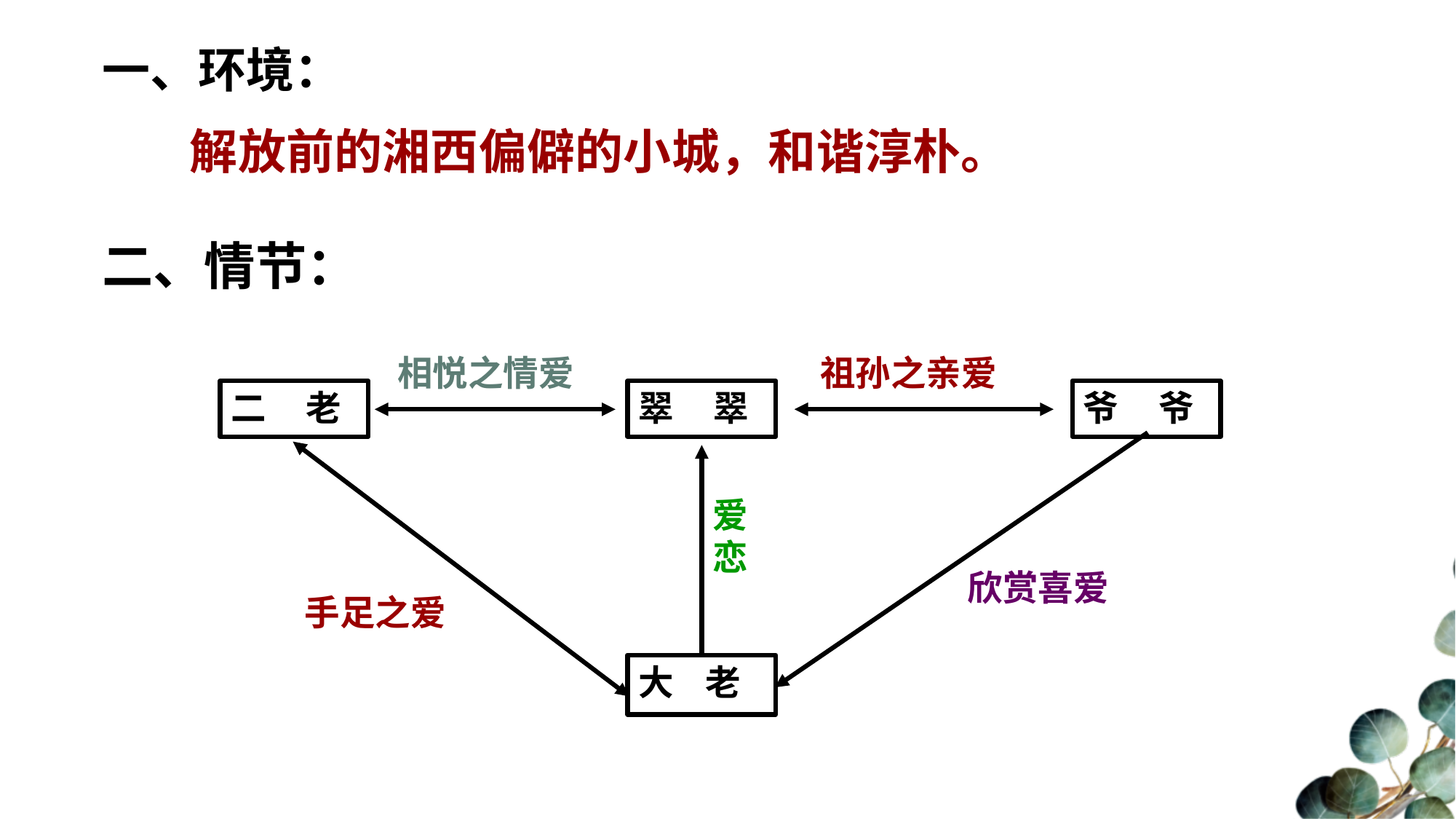

一、环境：
       解放前的湘西偏僻的小城，和谐淳朴。
二、情节：
相悦之情爱
祖孙之亲爱
二     老
翠     翠
爷     爷
爱恋
欣赏喜爱
手足之爱
大    老